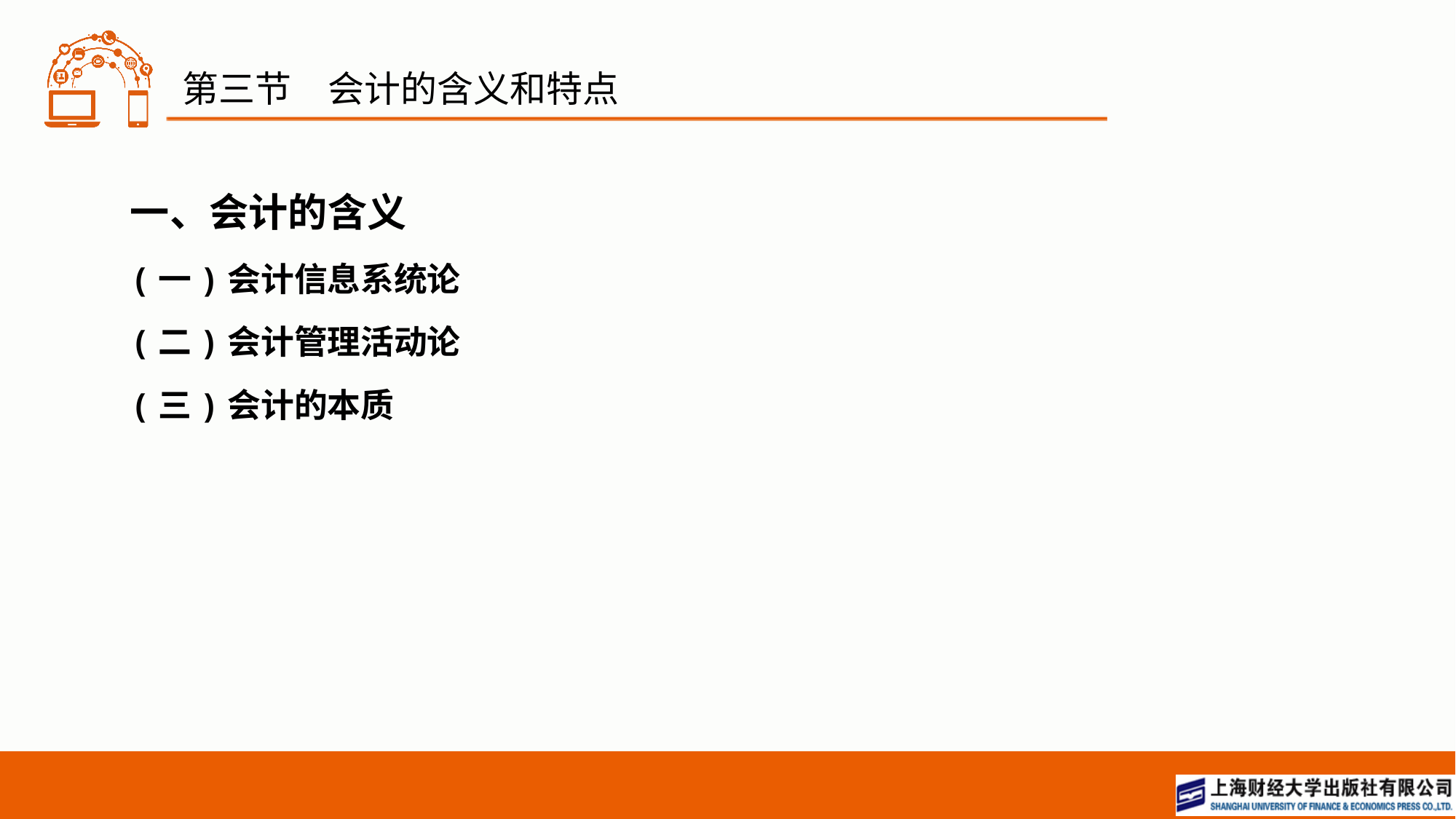

# 第三节　会计的含义和特点
一、会计的含义
(一)会计信息系统论
(二)会计管理活动论
(三)会计的本质